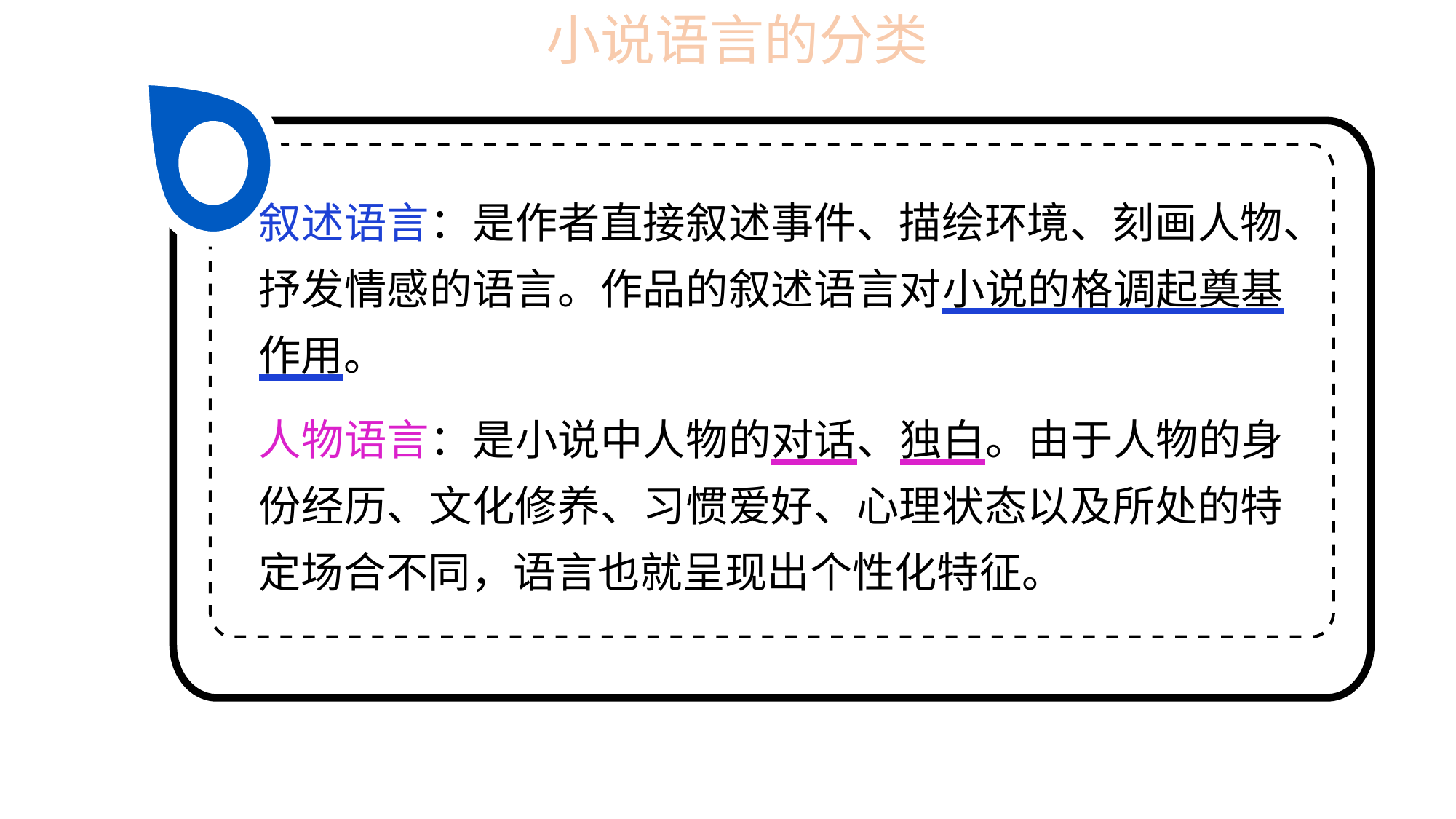

小说语言的分类

叙述语言：是作者直接叙述事件、描绘环境、刻画人物、抒发情感的语言。作品的叙述语言对小说的格调起奠基作用。
人物语言：是小说中人物的对话、独白。由于人物的身份经历、文化修养、习惯爱好、心理状态以及所处的特定场合不同，语言也就呈现出个性化特征。